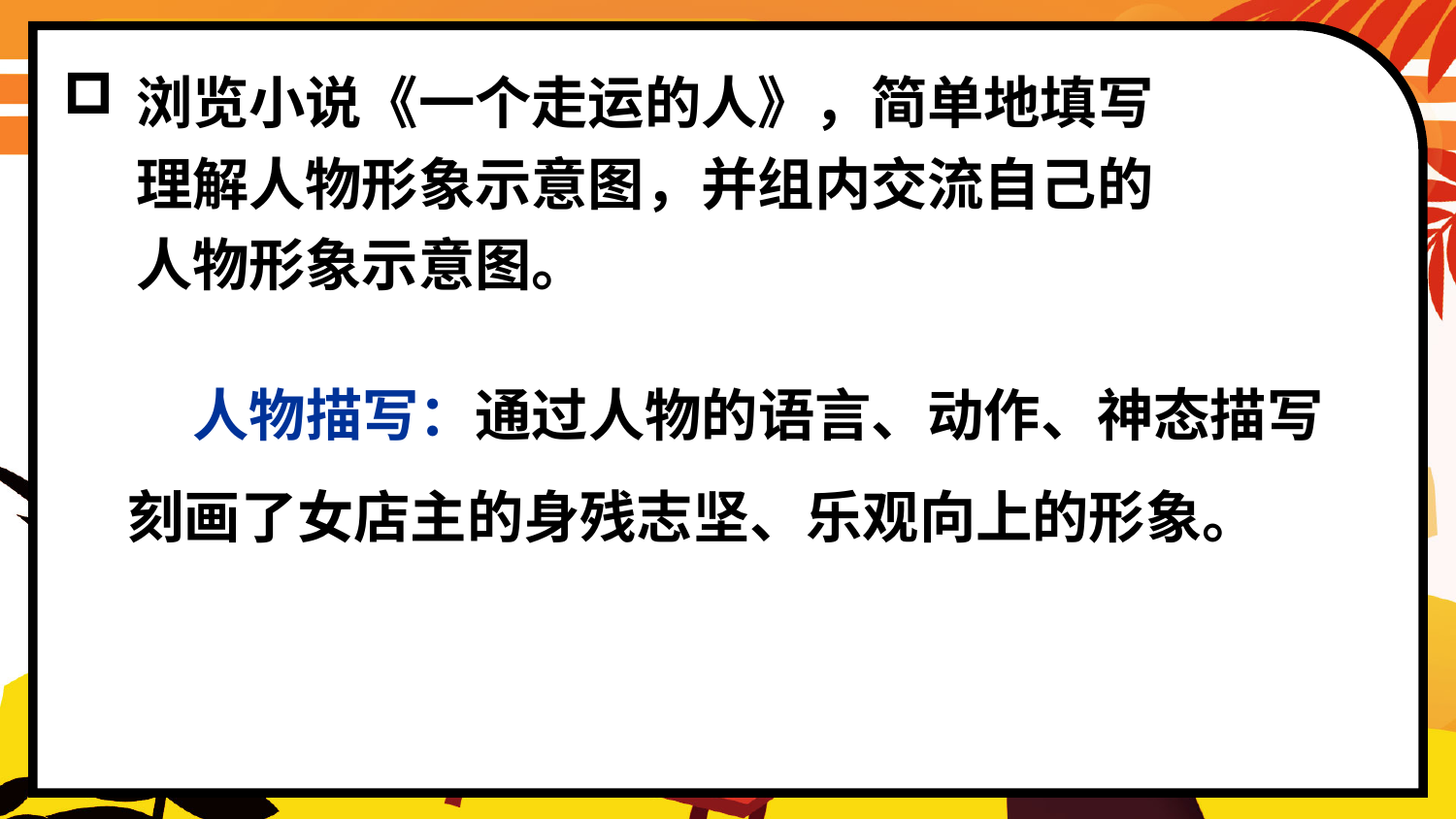

浏览小说《一个走运的人》，简单地填写理解人物形象示意图，并组内交流自己的人物形象示意图。
    人物描写：通过人物的语言、动作、神态描写刻画了女店主的身残志坚、乐观向上的形象。